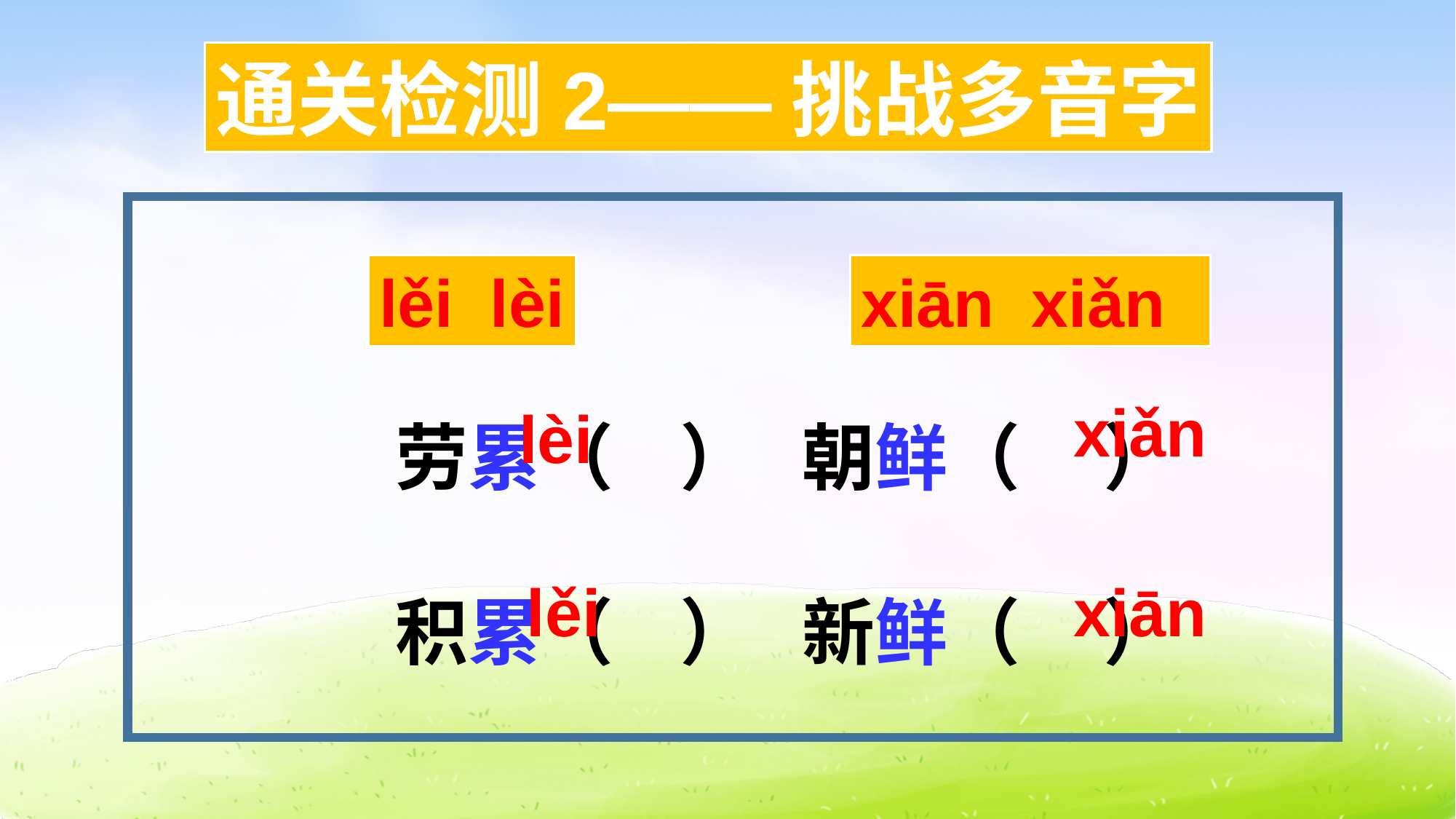

通关检测2——挑战多音字

lěi  lèi
xiān  xiǎn
劳累（    ）   朝鲜（     ）
积累（    ）   新鲜（     ）
xiǎn
lèi
lěi
xiān